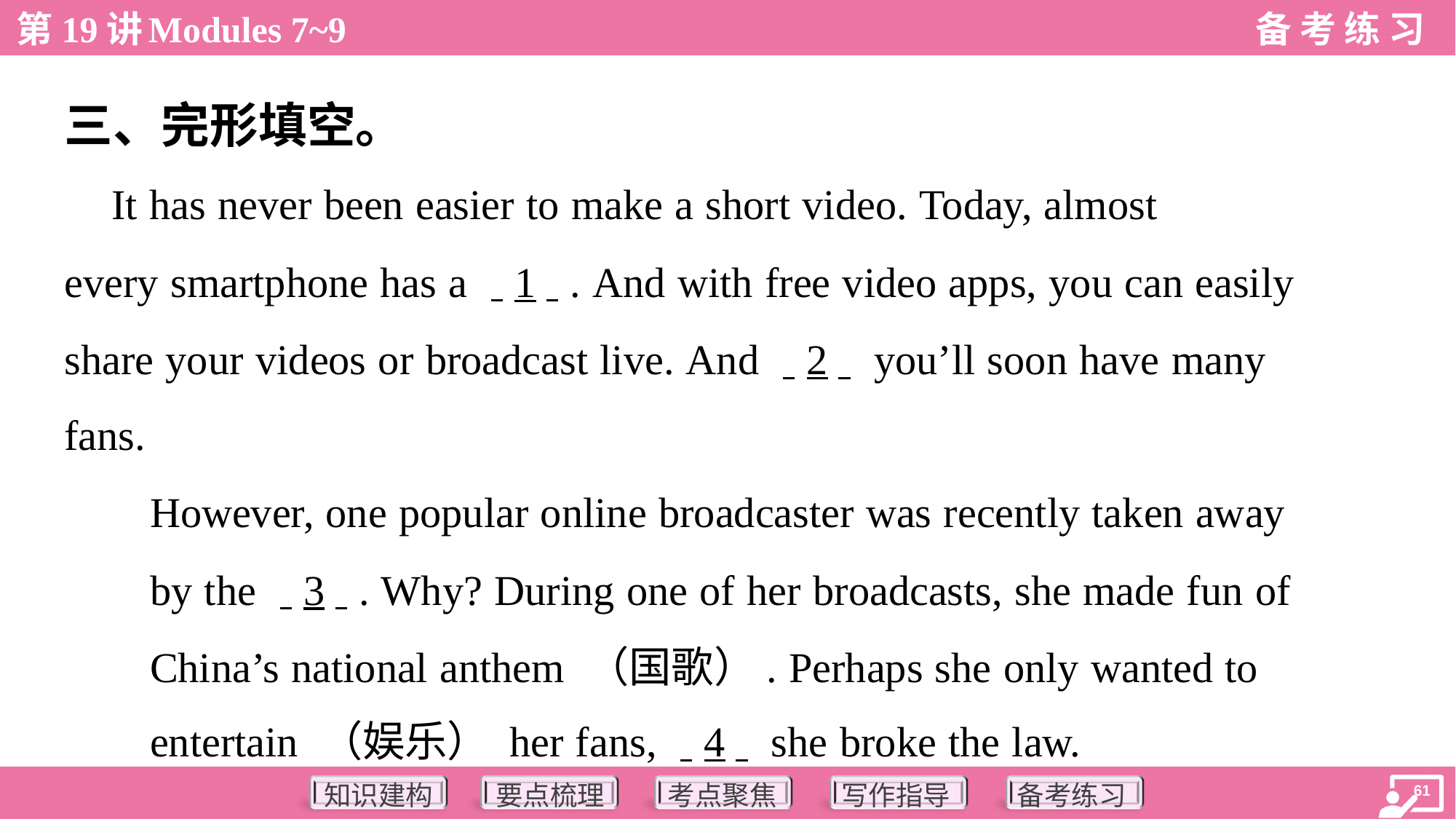

三、完形填空。
    It has never been easier to make a short video. Today, almost
every smartphone has a . .1. .. And with free video apps, you can easily
share your videos or broadcast live. And . .2. . you’ll soon have many
fans.
However, one popular online broadcaster was recently taken away
by the . .3. .. Why? During one of her broadcasts, she made fun of
China’s national anthem （国歌）. Perhaps she only wanted to
entertain （娱乐） her fans, . .4. . she broke the law.